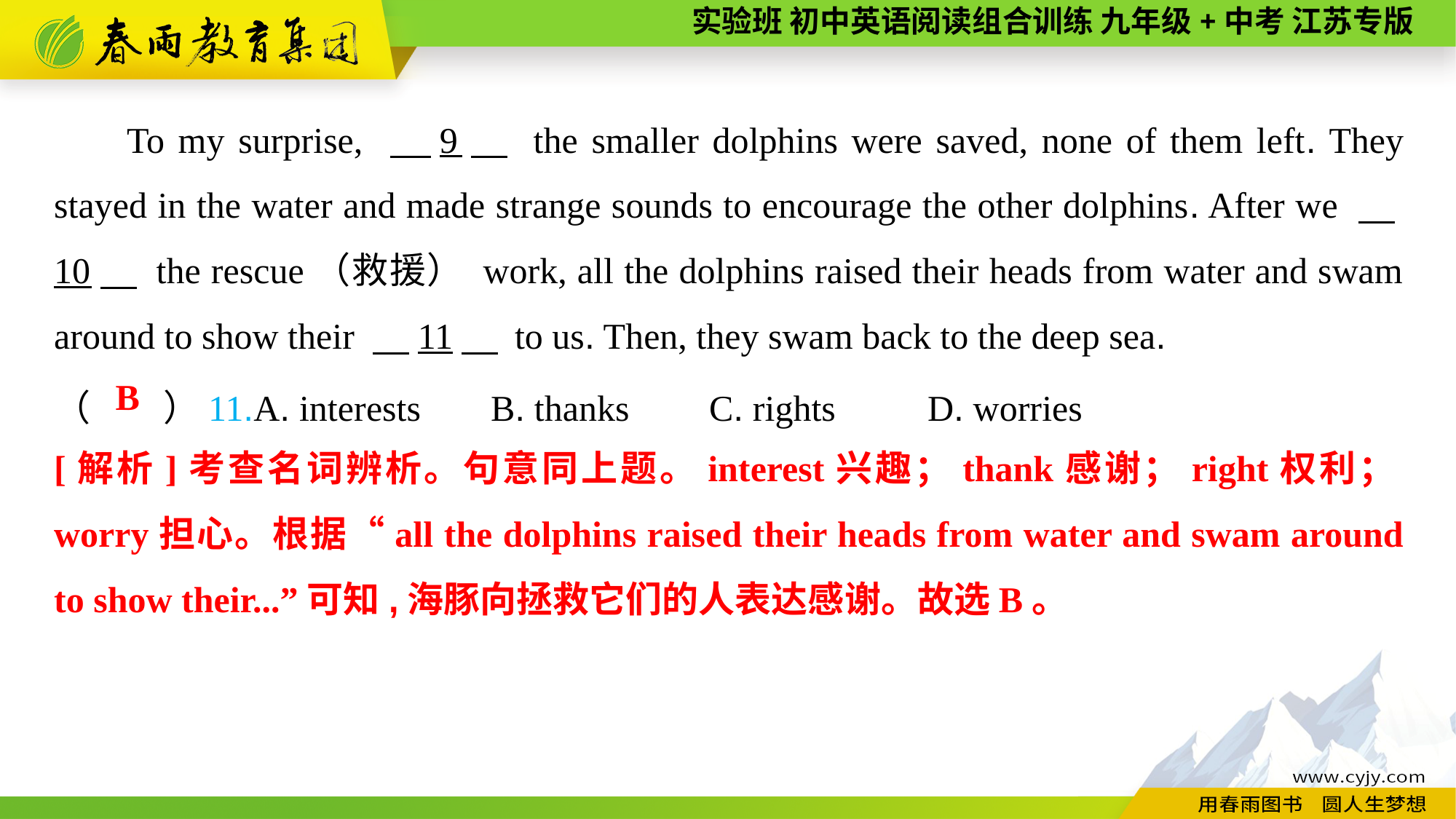

To my surprise, 　9　 the smaller dolphins were saved, none of them left. They stayed in the water and made strange sounds to encourage the other dolphins. After we 　10　 the rescue（救援） work, all the dolphins raised their heads from water and swam around to show their 　11　 to us. Then, they swam back to the deep sea.
（　　）11.A. interests	B. thanks	C. rights	D. worries
B
[解析]考查名词辨析。句意同上题。interest兴趣；thank感谢；right权利；worry担心。根据“all the dolphins raised their heads from water and swam around to show their...”可知,海豚向拯救它们的人表达感谢。故选B。